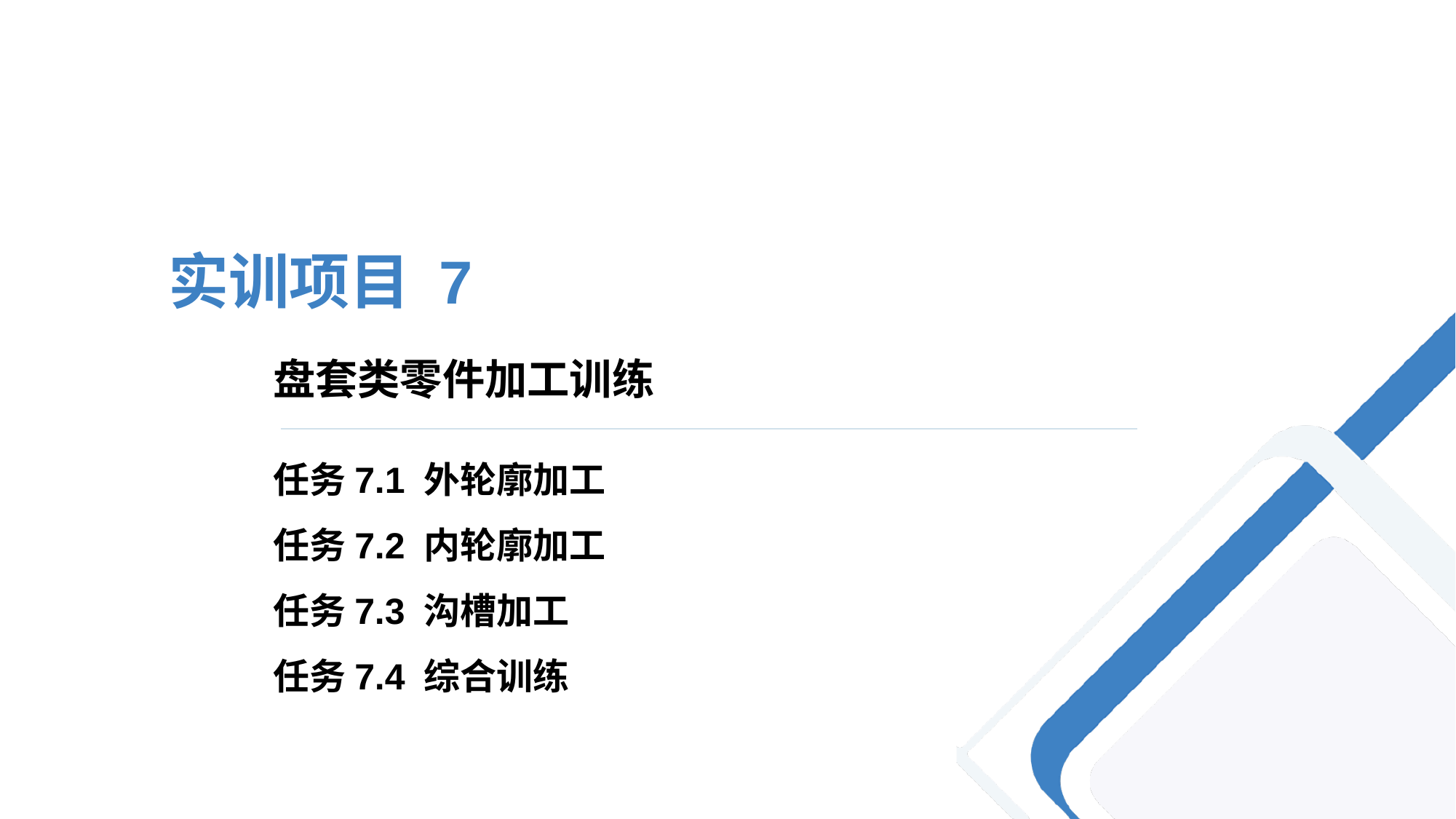

实训项目 7
# 盘套类零件加工训练
任务7.1 外轮廓加工
任务7.2 内轮廓加工
任务7.3 沟槽加工
任务7.4 综合训练